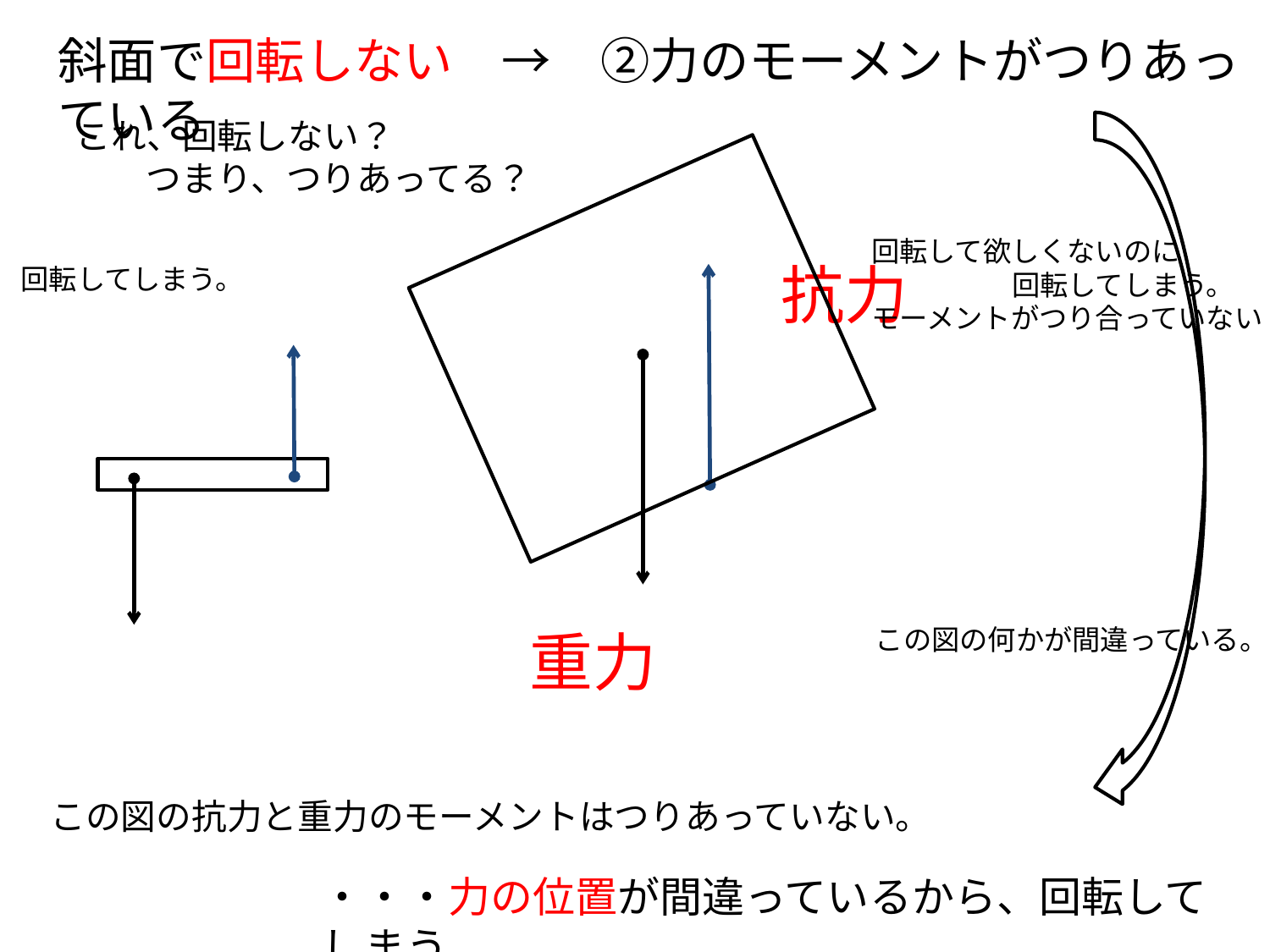

斜面で回転しない　→　②力のモーメントがつりあっている
　これ、回転しない？
　　　つまり、つりあってる？

抗力
重力

回転して欲しくないのに
　　　　　回転してしまう。
モーメントがつり合っていない
　回転してしまう。

　この図の何かが間違っている。
この図の抗力と重力のモーメントはつりあっていない。

・・・力の位置が間違っているから、回転してしまう。